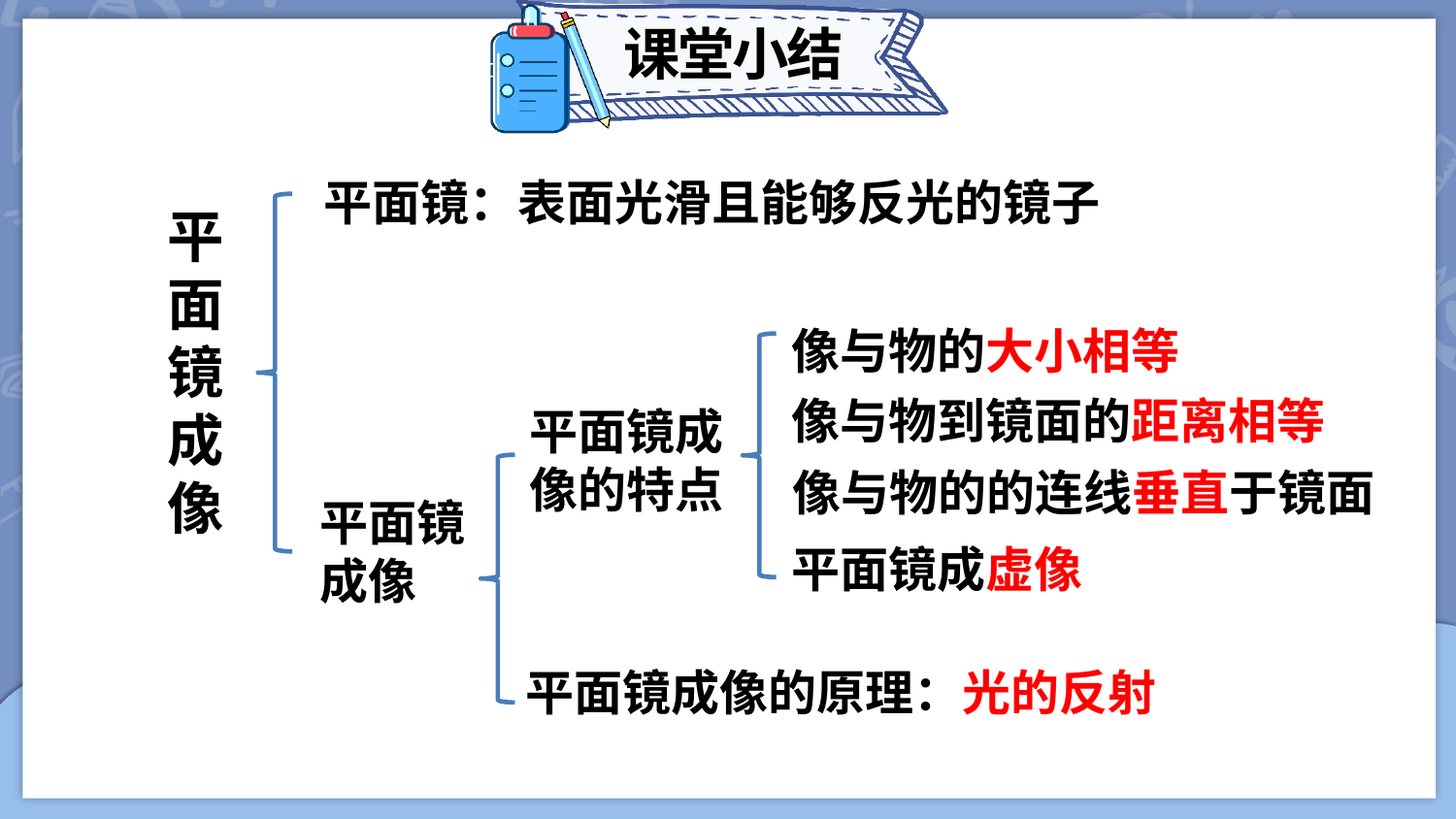

课堂小结
平面镜：表面光滑且能够反光的镜子
平面镜成像

像与物的大小相等

像与物到镜面的距离相等
平面镜成像的特点

像与物的的连线垂直于镜面
平面镜成像
平面镜成虚像
平面镜成像的原理：光的反射